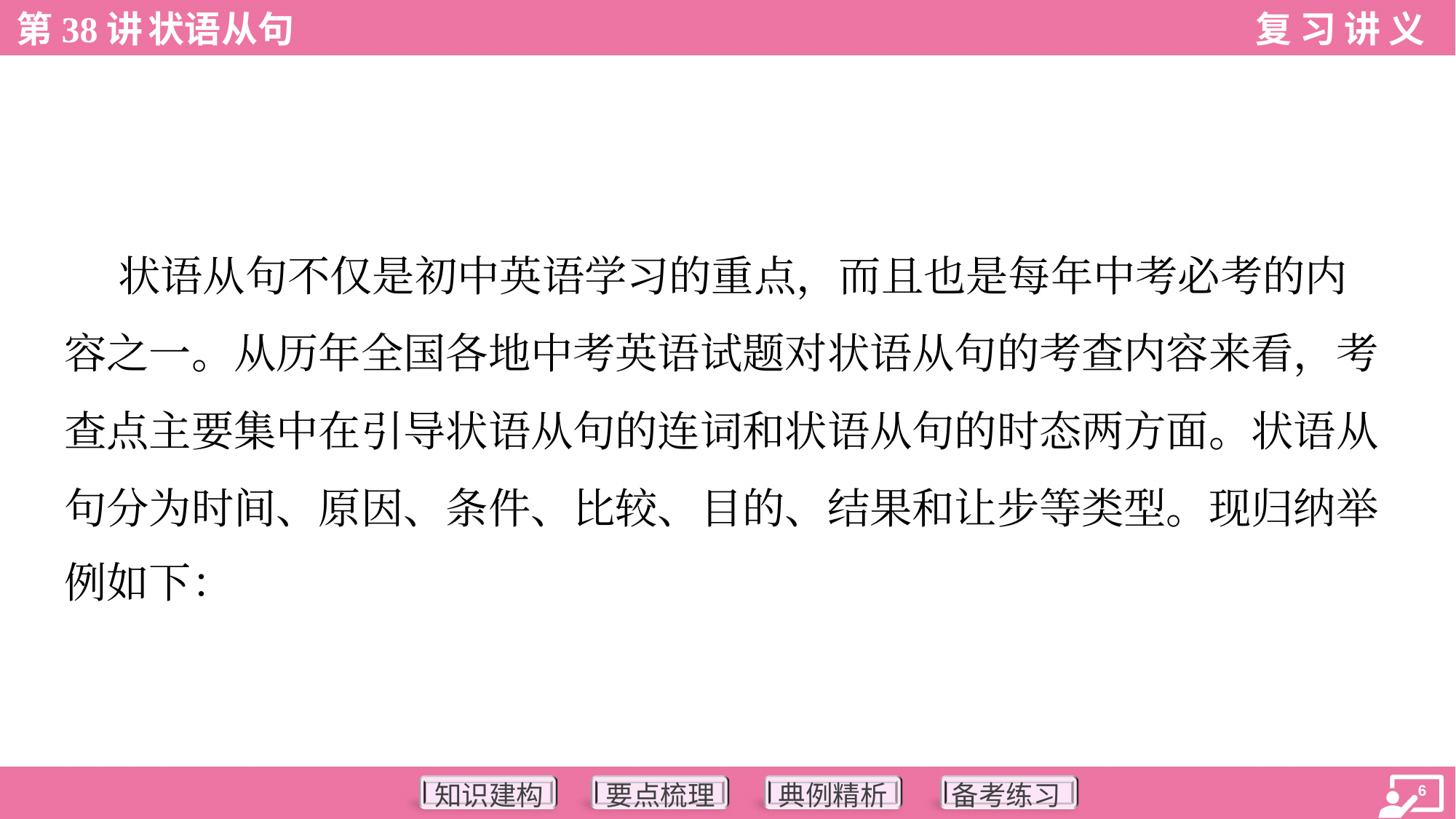

状语从句不仅是初中英语学习的重点，而且也是每年中考必考的内
容之一。从历年全国各地中考英语试题对状语从句的考查内容来看，考
查点主要集中在引导状语从句的连词和状语从句的时态两方面。状语从
句分为时间、原因、条件、比较、目的、结果和让步等类型。现归纳举
例如下：